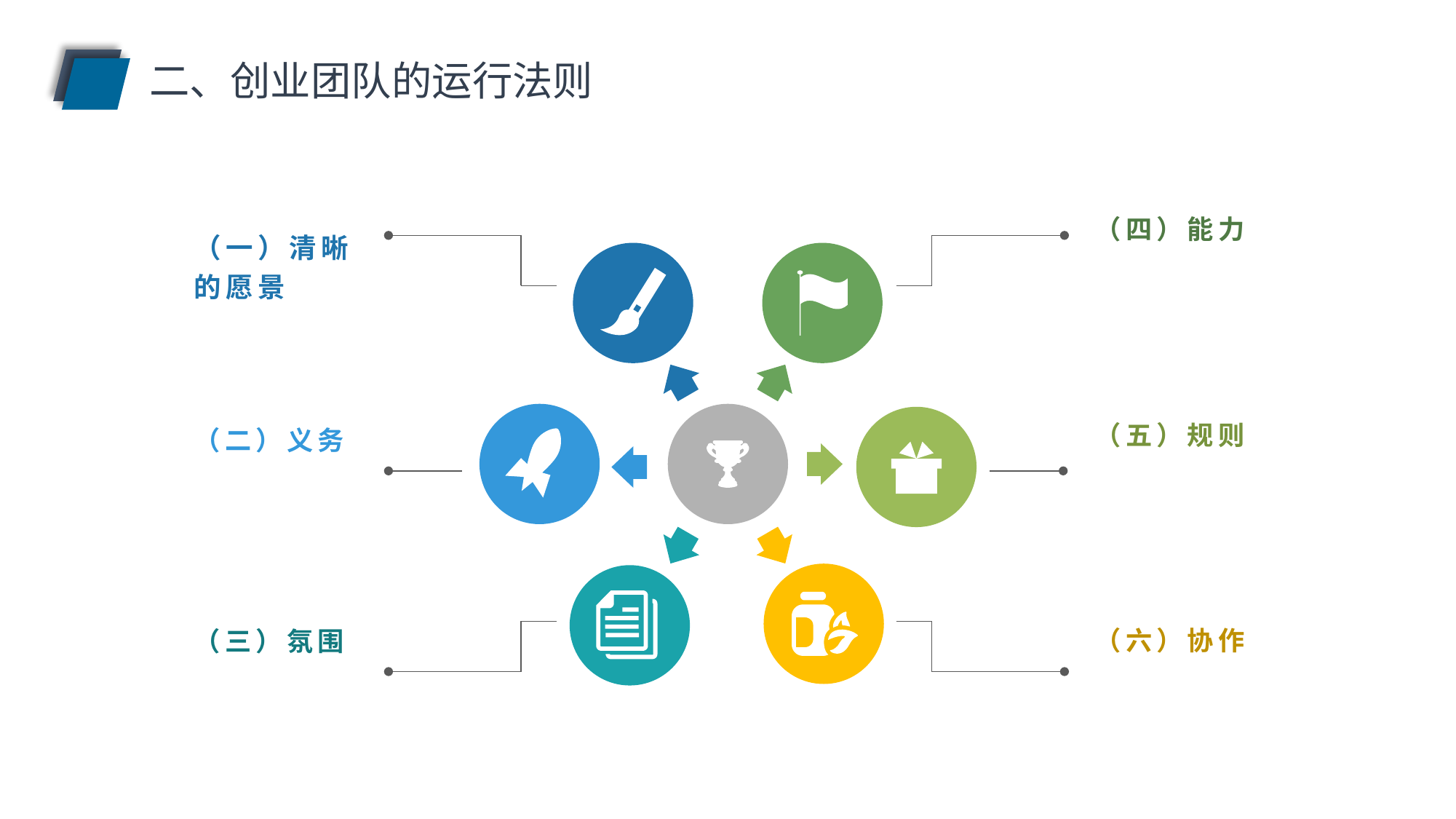

二、创业团队的运行法则
（四）能力
（一）清晰的愿景

（五）规则

（二）义务

（六）协作
（三）氛围